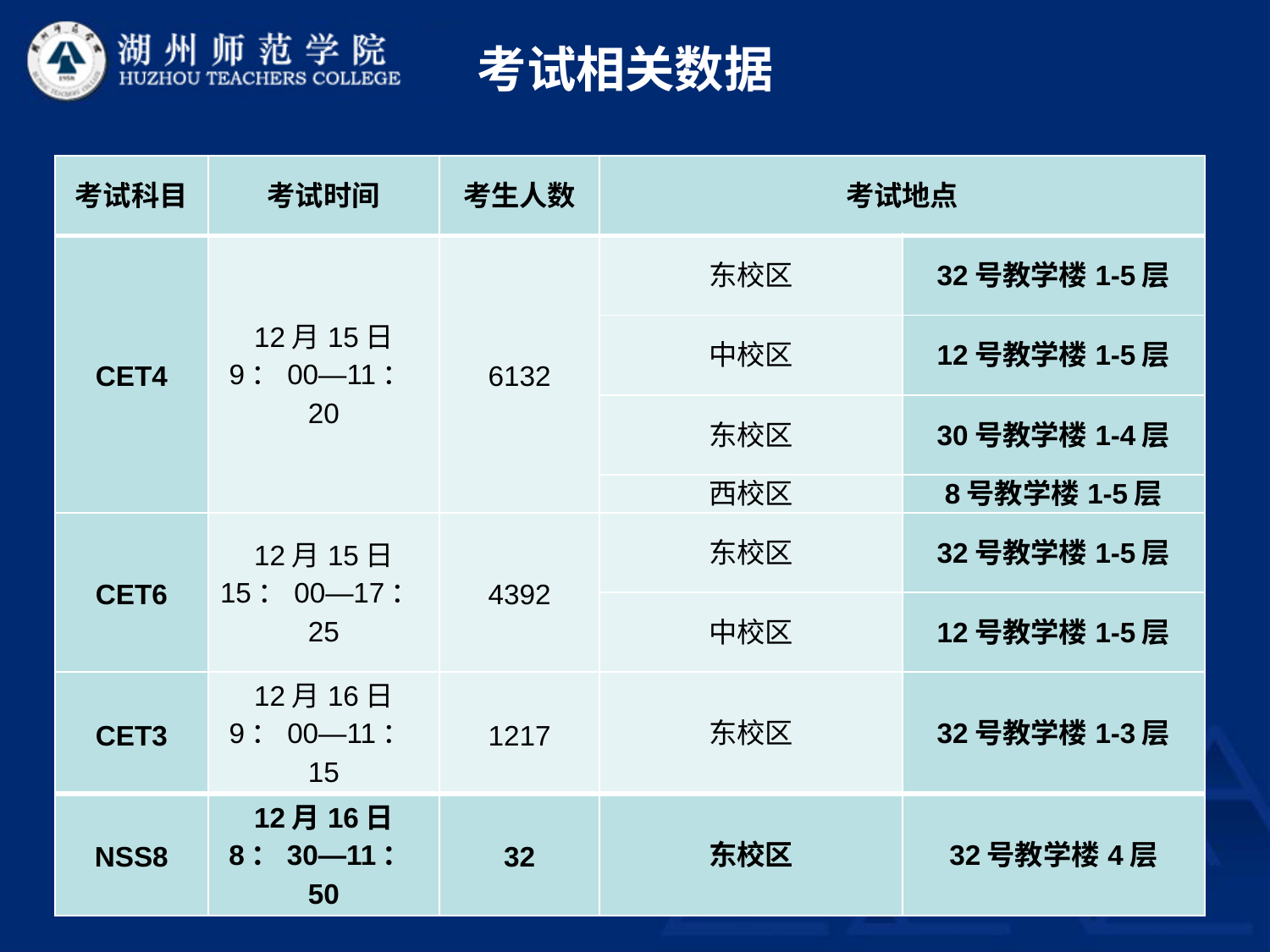

考试相关数据

| 考试科目 | 考试时间 | 考生人数 | 考试地点 |  |
| --- | --- | --- | --- | --- |
| CET4 | 12月15日 9：00—11：20 | 6132 | 东校区 | 32号教学楼1-5层 |
|  |  |  | 中校区 | 12号教学楼1-5层 |
|  |  |  | 东校区 | 30号教学楼1-4层 |
|  |  |  | 西校区 | 8号教学楼1-5层 |
| CET6 | 12月15日 15：00—17：25 | 4392 | 东校区 | 32号教学楼1-5层 |
|  |  |  | 中校区 | 12号教学楼1-5层 |
| CET3 | 12月16日 9：00—11：15 | 1217 | 东校区 | 32号教学楼1-3层 |
| NSS8 | 12月16日 8：30—11：50 | 32 | 东校区 | 32号教学楼4层 |